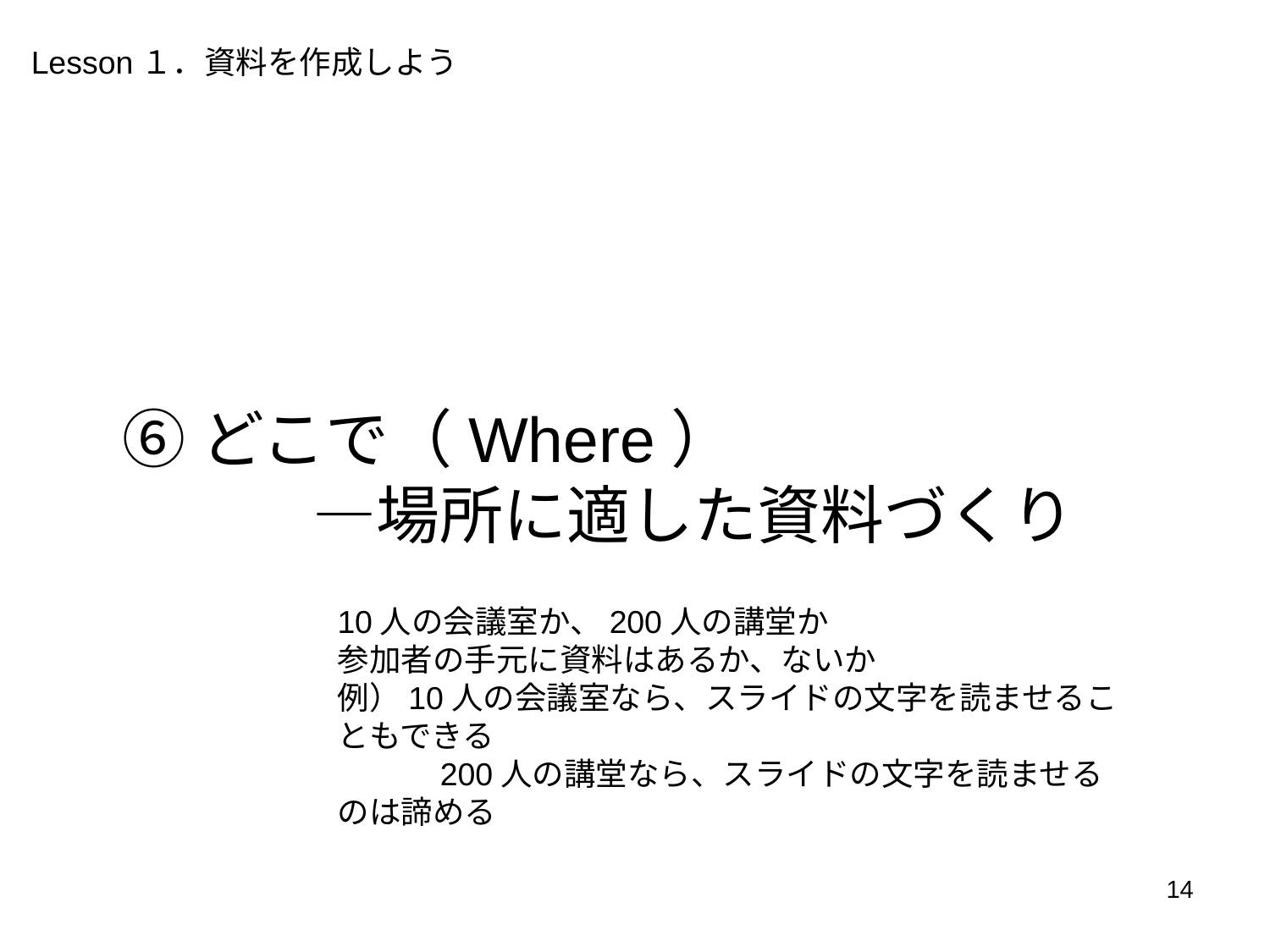

Lesson１．資料を作成しよう
⑥どこで（Where）
　　　―場所に適した資料づくり
10人の会議室か、200人の講堂か
参加者の手元に資料はあるか、ないか
例）10人の会議室なら、スライドの文字を読ませることもできる
　　　200人の講堂なら、スライドの文字を読ませるのは諦める
14